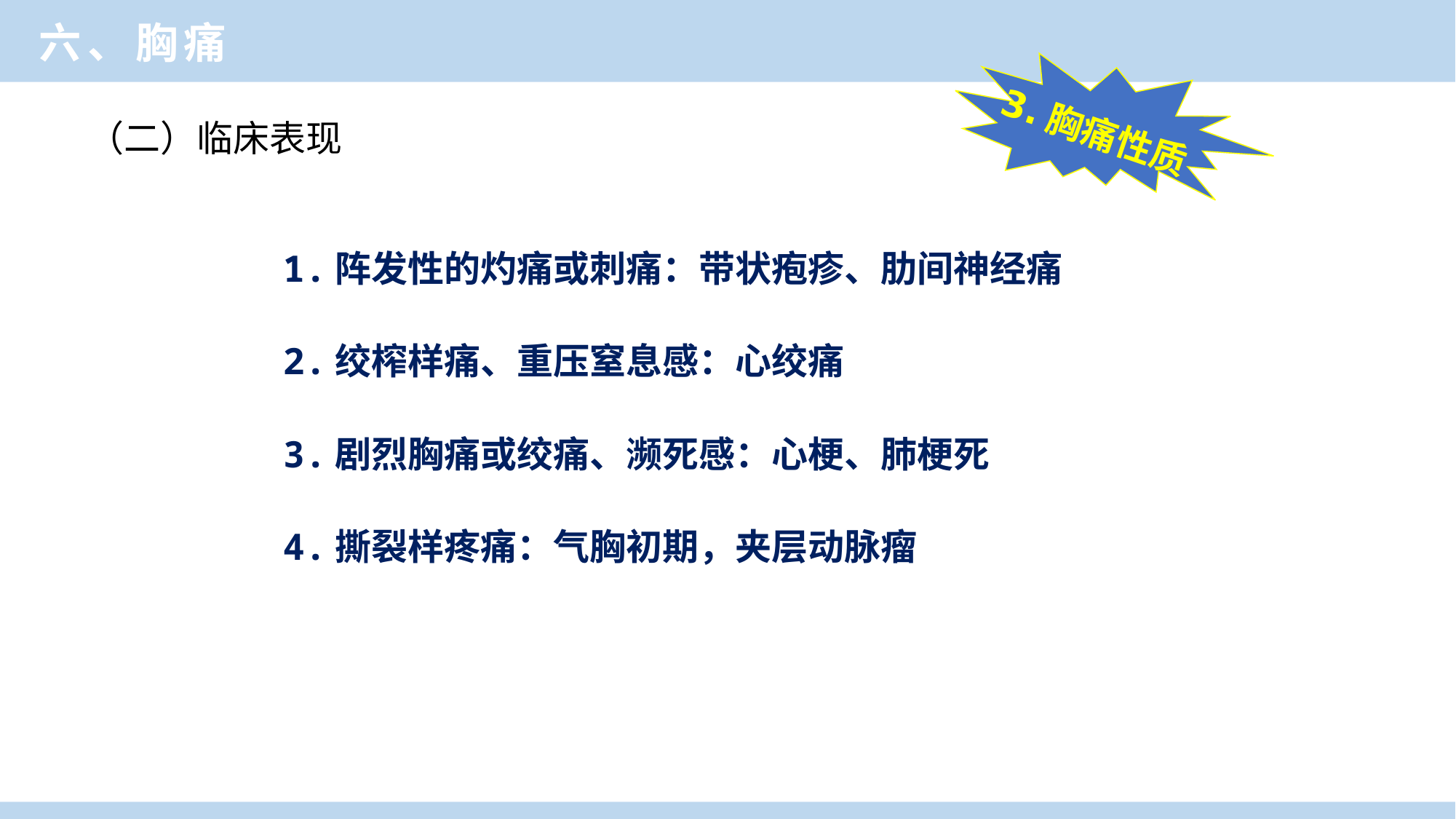

临床医学概论
六、胸痛
3.胸痛性质

（二）临床表现
1.阵发性的灼痛或刺痛：带状疱疹、肋间神经痛
2.绞榨样痛、重压窒息感：心绞痛
3.剧烈胸痛或绞痛、濒死感：心梗、肺梗死
4.撕裂样疼痛：气胸初期，夹层动脉瘤